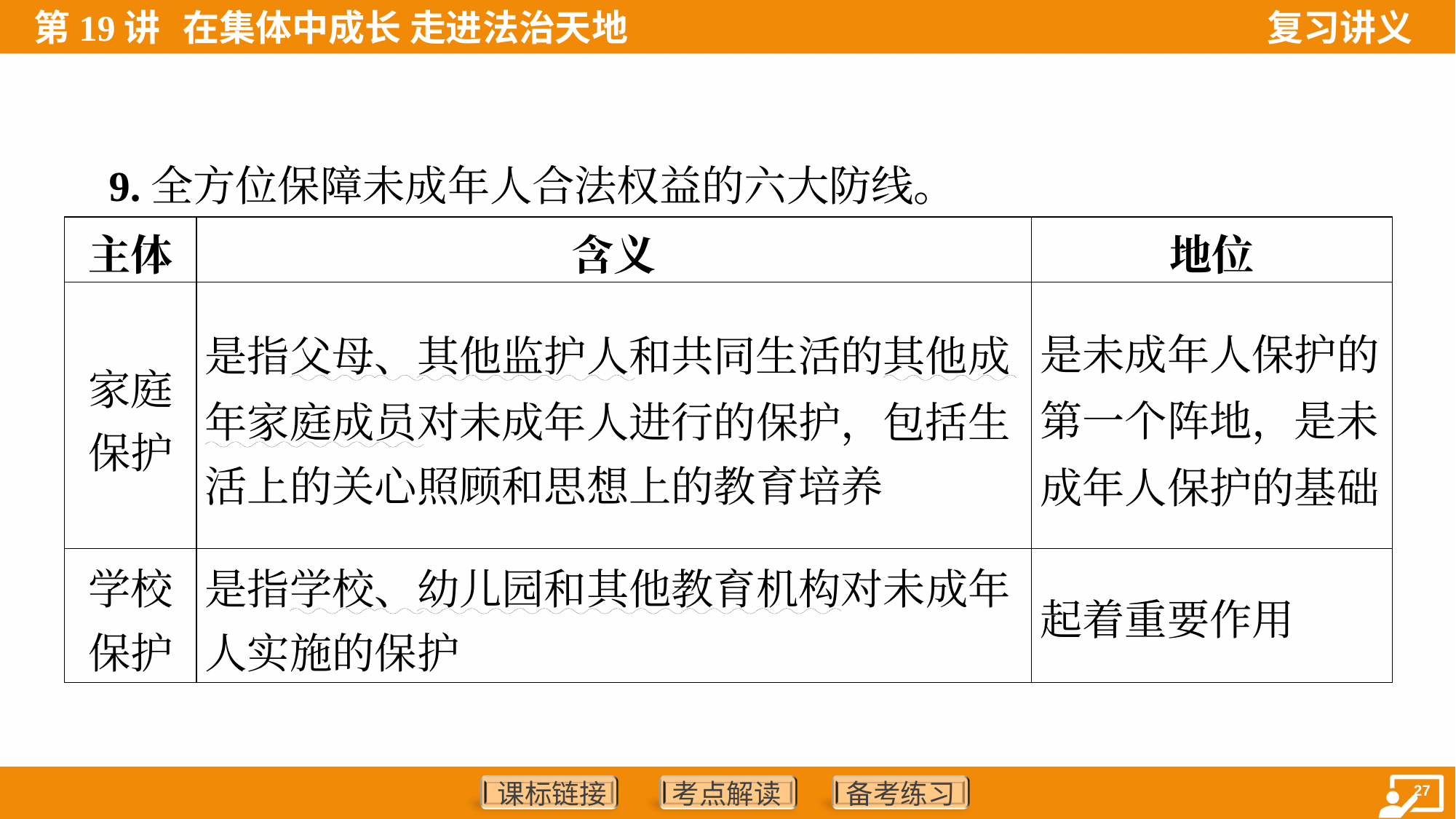

9.全方位保障未成年人合法权益的六大防线。
| 主体 | 含义 | 地位 |
| --- | --- | --- |
| 家庭 保护 | 是指父母、其他监护人和共同生活的其他成 年家庭成员对未成年人进行的保护，包括生 活上的关心照顾和思想上的教育培养 | 是未成年人保护的第一个阵地，是未成年人保护的基础 |
| 学校 保护 | 是指学校、幼儿园和其他教育机构对未成年 人实施的保护 | 起着重要作用 |